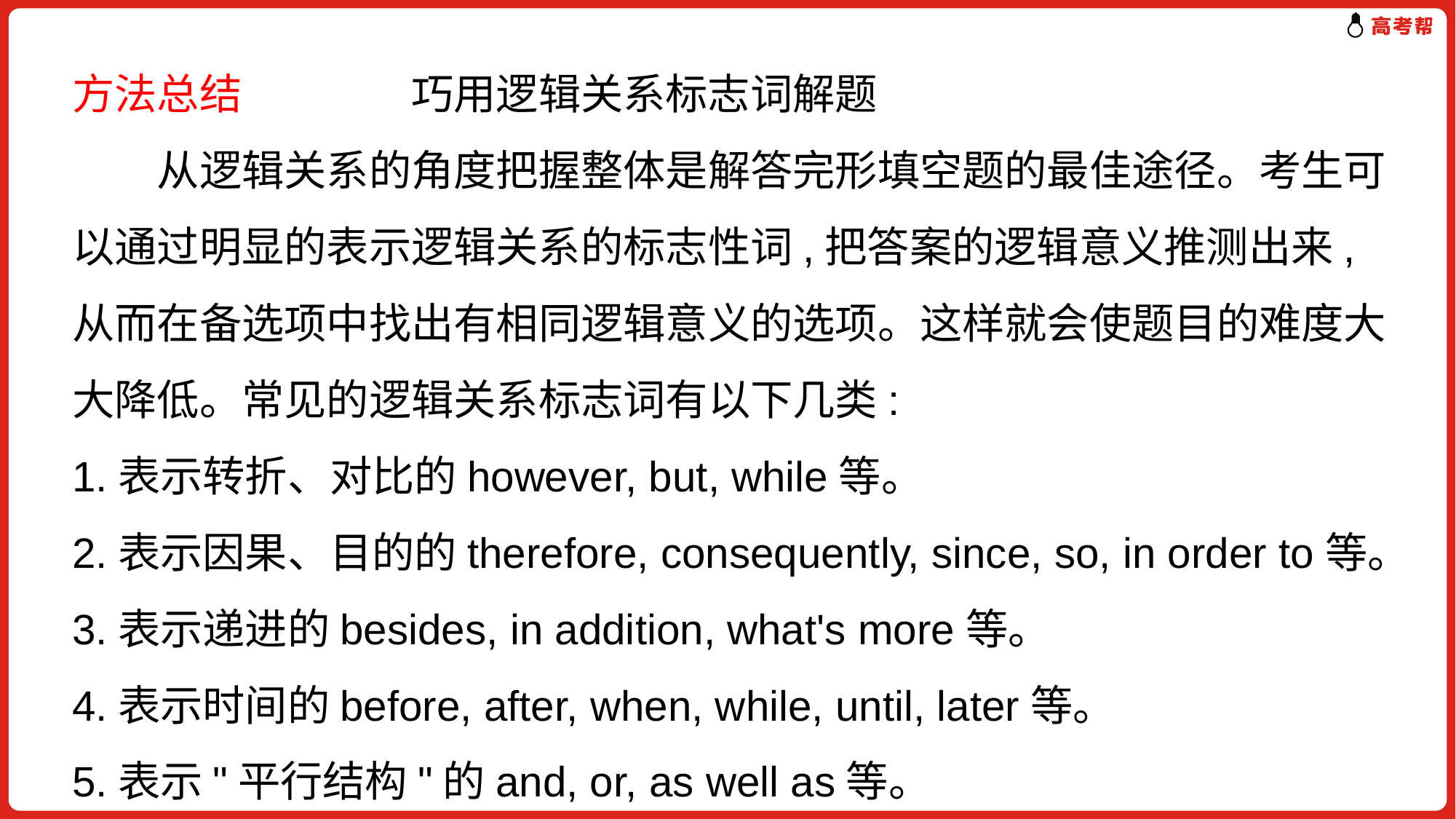

方法总结　　　　巧用逻辑关系标志词解题
　　从逻辑关系的角度把握整体是解答完形填空题的最佳途径。考生可以通过明显的表示逻辑关系的标志性词,把答案的逻辑意义推测出来,从而在备选项中找出有相同逻辑意义的选项。这样就会使题目的难度大大降低。常见的逻辑关系标志词有以下几类:
1.表示转折、对比的however, but, while等。
2.表示因果、目的的therefore, consequently, since, so, in order to等。
3.表示递进的besides, in addition, what's more等。
4.表示时间的before, after, when, while, until, later等。
5.表示"平行结构"的and, or, as well as等。